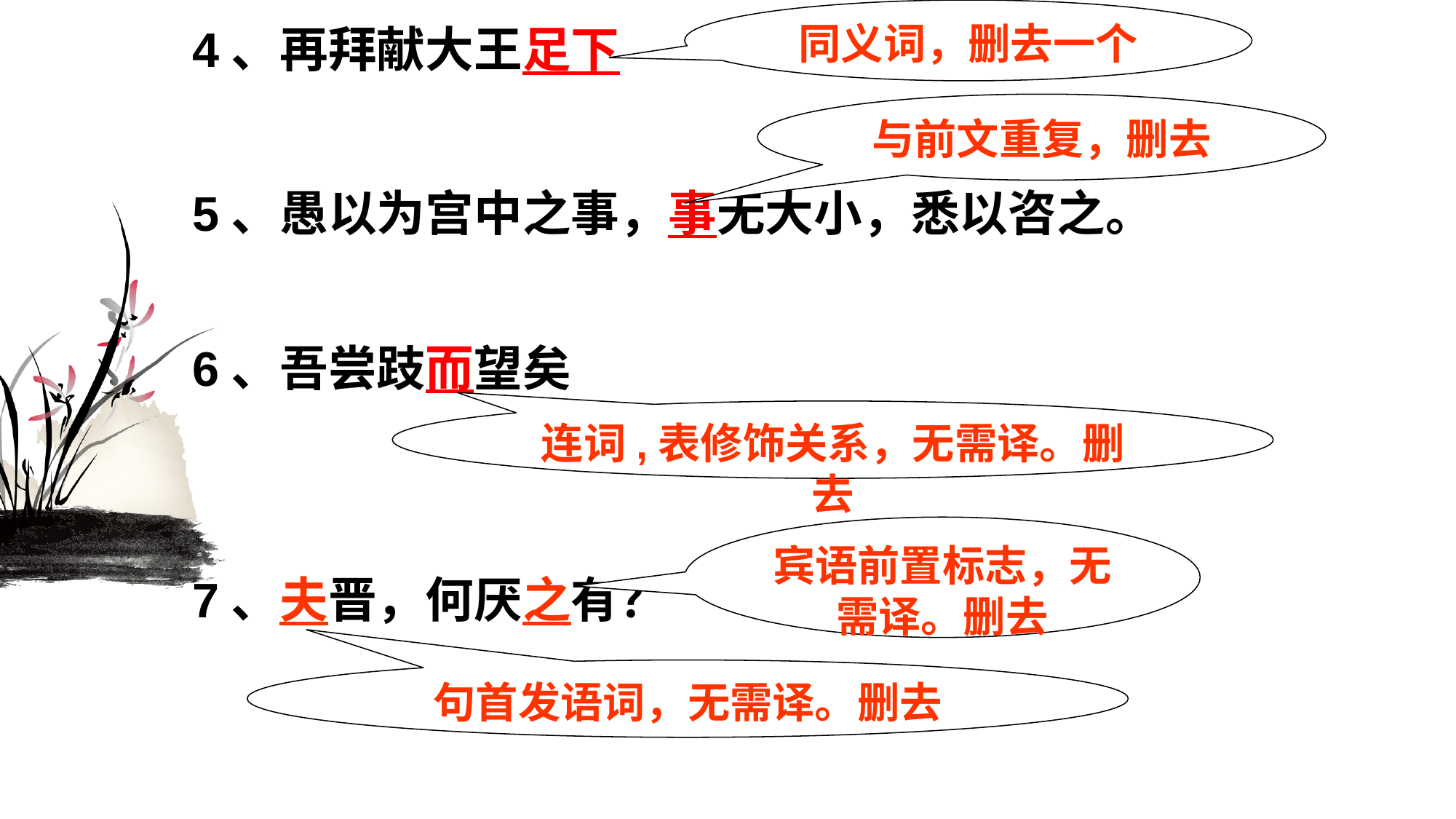

同义词，删去一个
4、再拜献大王足下

与前文重复，删去
5、愚以为宫中之事，事无大小，悉以咨之。
6、吾尝跂而望矣
连词,表修饰关系，无需译。删去
宾语前置标志，无需译。删去
7、夫晋，何厌之有？
句首发语词，无需译。删去